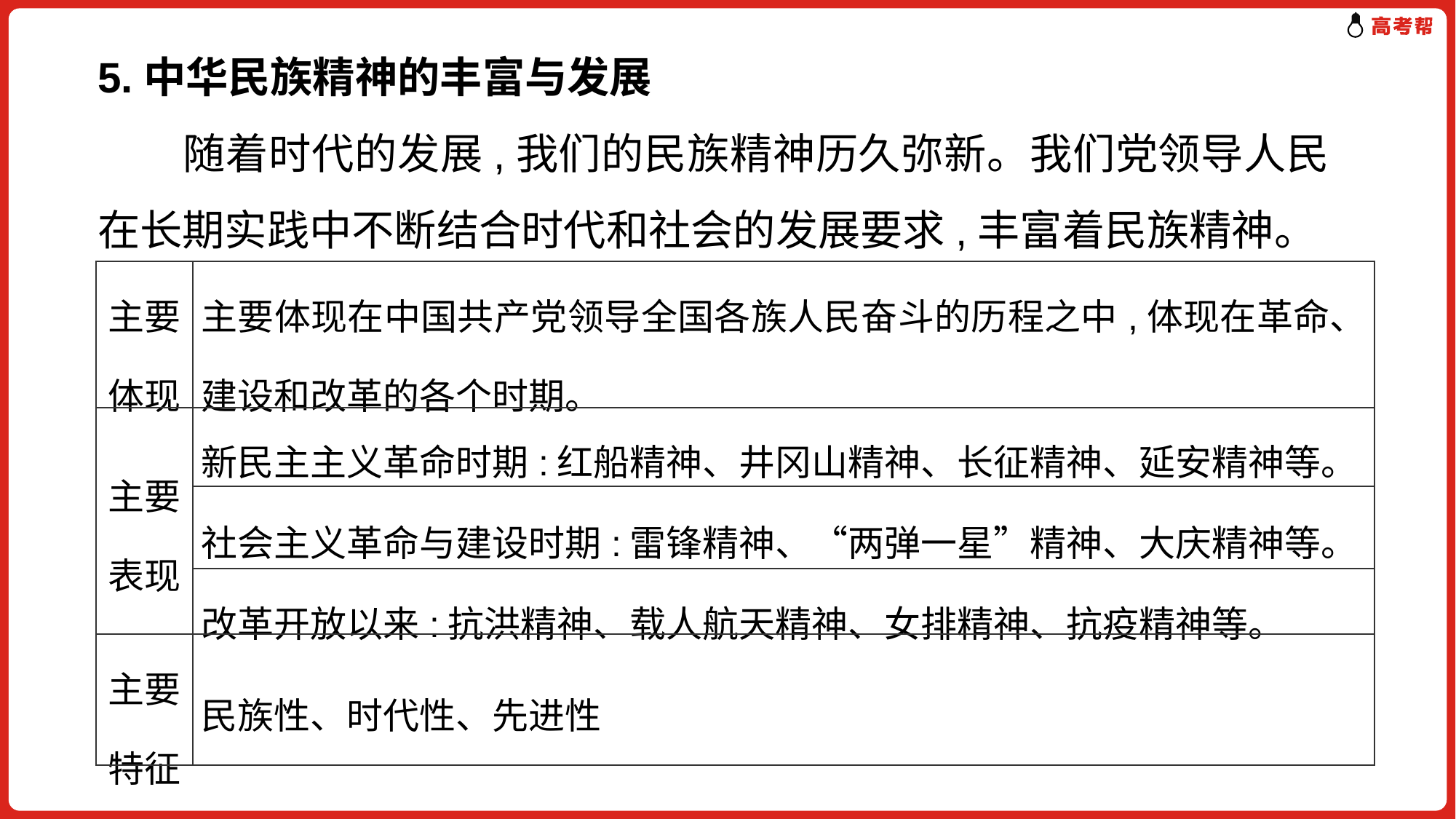

5.中华民族精神的丰富与发展
　　随着时代的发展,我们的民族精神历久弥新。我们党领导人民在长期实践中不断结合时代和社会的发展要求,丰富着民族精神。
| 主要体现 | 主要体现在中国共产党领导全国各族人民奋斗的历程之中,体现在革命、建设和改革的各个时期。 |
| --- | --- |
| 主要表现 | 新民主主义革命时期:红船精神、井冈山精神、长征精神、延安精神等。 |
|  | 社会主义革命与建设时期:雷锋精神、“两弹一星”精神、大庆精神等。 |
|  | 改革开放以来:抗洪精神、载人航天精神、女排精神、抗疫精神等。 |
| 主要特征 | 民族性、时代性、先进性 |